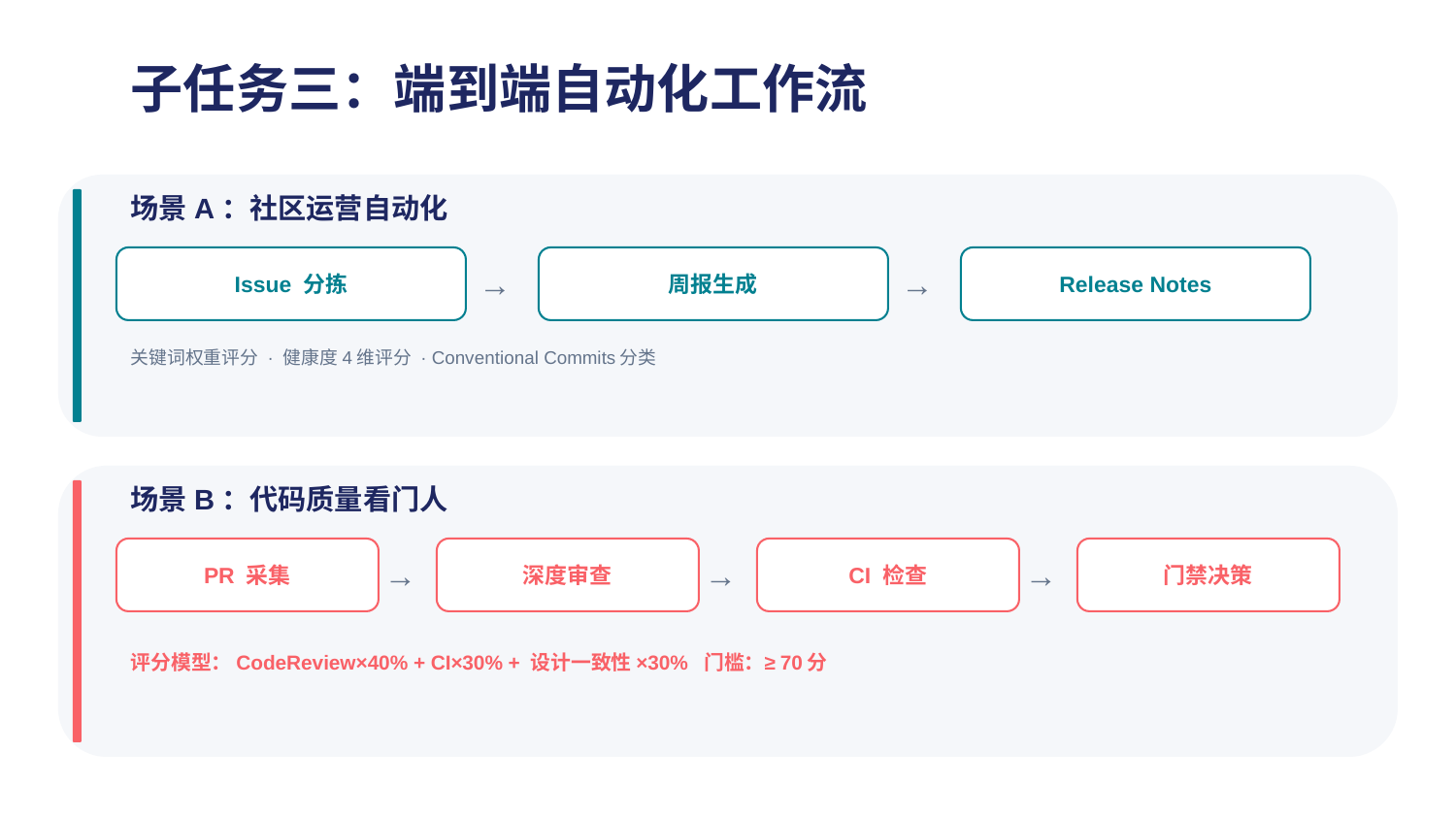

子任务三：端到端自动化工作流

场景A：社区运营自动化

Issue 分拣
→

周报生成
→

Release Notes
关键词权重评分 · 健康度4维评分 · Conventional Commits分类

场景B：代码质量看门人

PR 采集
→

深度审查
→

CI 检查
→

门禁决策
评分模型：CodeReview×40% + CI×30% + 设计一致性×30%  门槛：≥70分